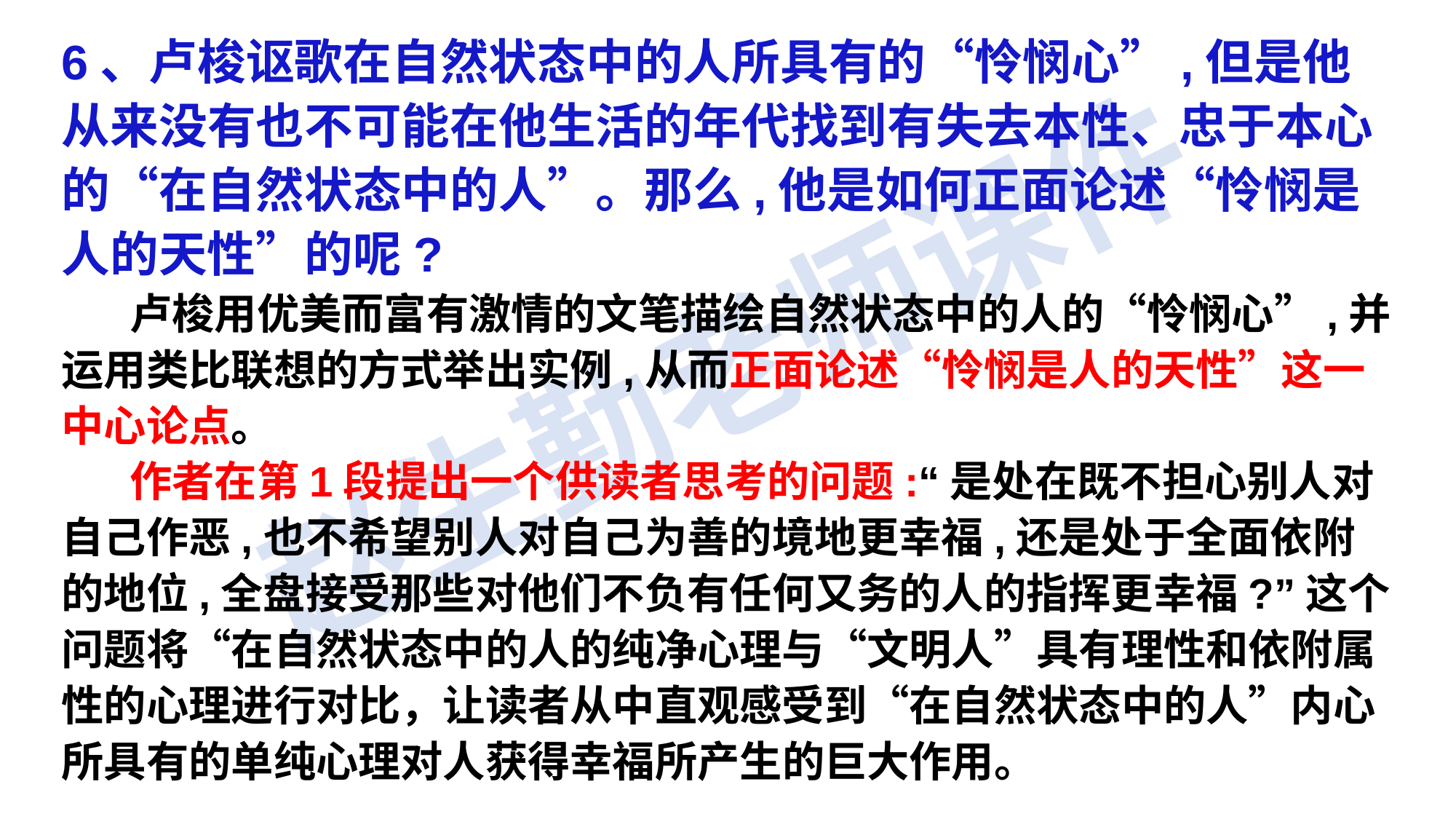

6、卢梭讴歌在自然状态中的人所具有的“怜悯心”,但是他从来没有也不可能在他生活的年代找到有失去本性、忠于本心的“在自然状态中的人”。那么,他是如何正面论述“怜悯是人的天性”的呢?
      卢梭用优美而富有激情的文笔描绘自然状态中的人的“怜悯心”,并运用类比联想的方式举出实例,从而正面论述“怜悯是人的天性”这一中心论点。
      作者在第1段提出一个供读者思考的问题:“是处在既不担心别人对自己作恶,也不希望别人对自己为善的境地更幸福,还是处于全面依附的地位,全盘接受那些对他们不负有任何又务的人的指挥更幸福?”这个问题将“在自然状态中的人的纯净心理与“文明人”具有理性和依附属性的心理进行对比，让读者从中直观感受到“在自然状态中的人”内心所具有的单纯心理对人获得幸福所产生的巨大作用。